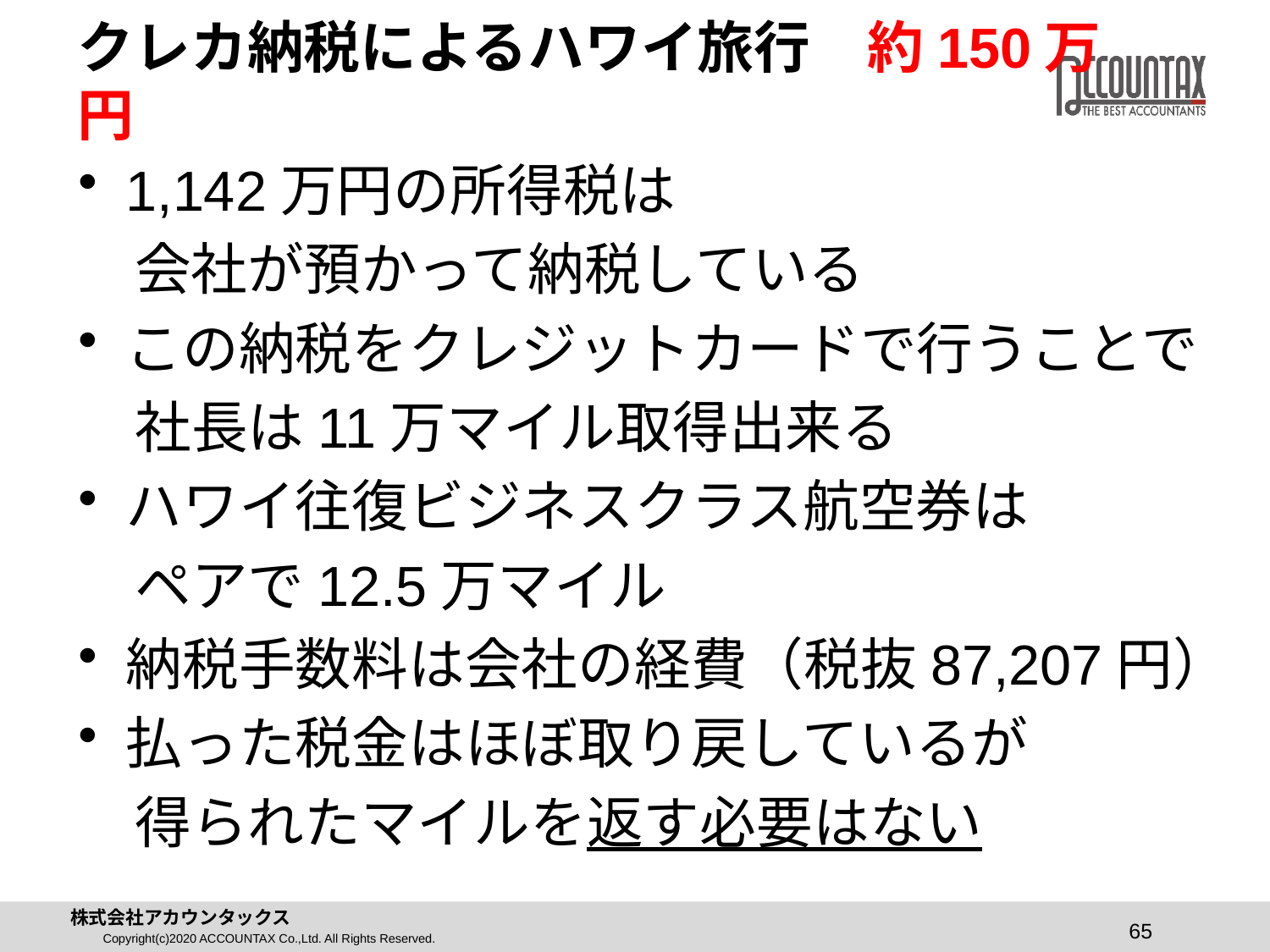

# クレカ納税によるハワイ旅行　約150万円
1,142万円の所得税は
　会社が預かって納税している
この納税をクレジットカードで行うことで
　社長は11万マイル取得出来る
ハワイ往復ビジネスクラス航空券は
　ペアで12.5万マイル
納税手数料は会社の経費（税抜87,207円）
払った税金はほぼ取り戻しているが
　得られたマイルを返す必要はない
65